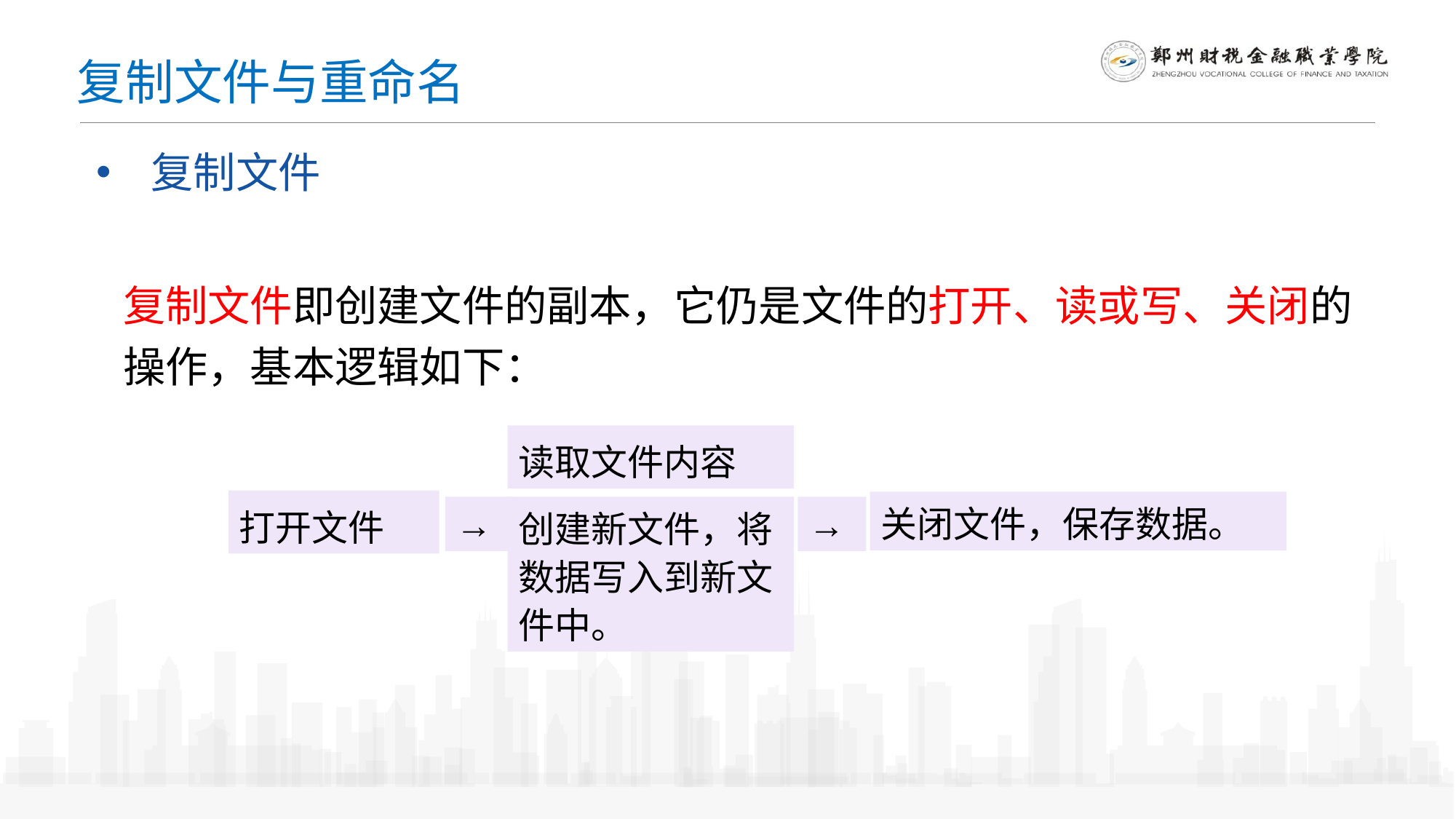

复制文件与重命名
复制文件
复制文件即创建文件的副本，它仍是文件的打开、读或写、关闭的操作，基本逻辑如下：
读取文件内容
打开文件
关闭文件，保存数据。
→
创建新文件，将数据写入到新文件中。
→